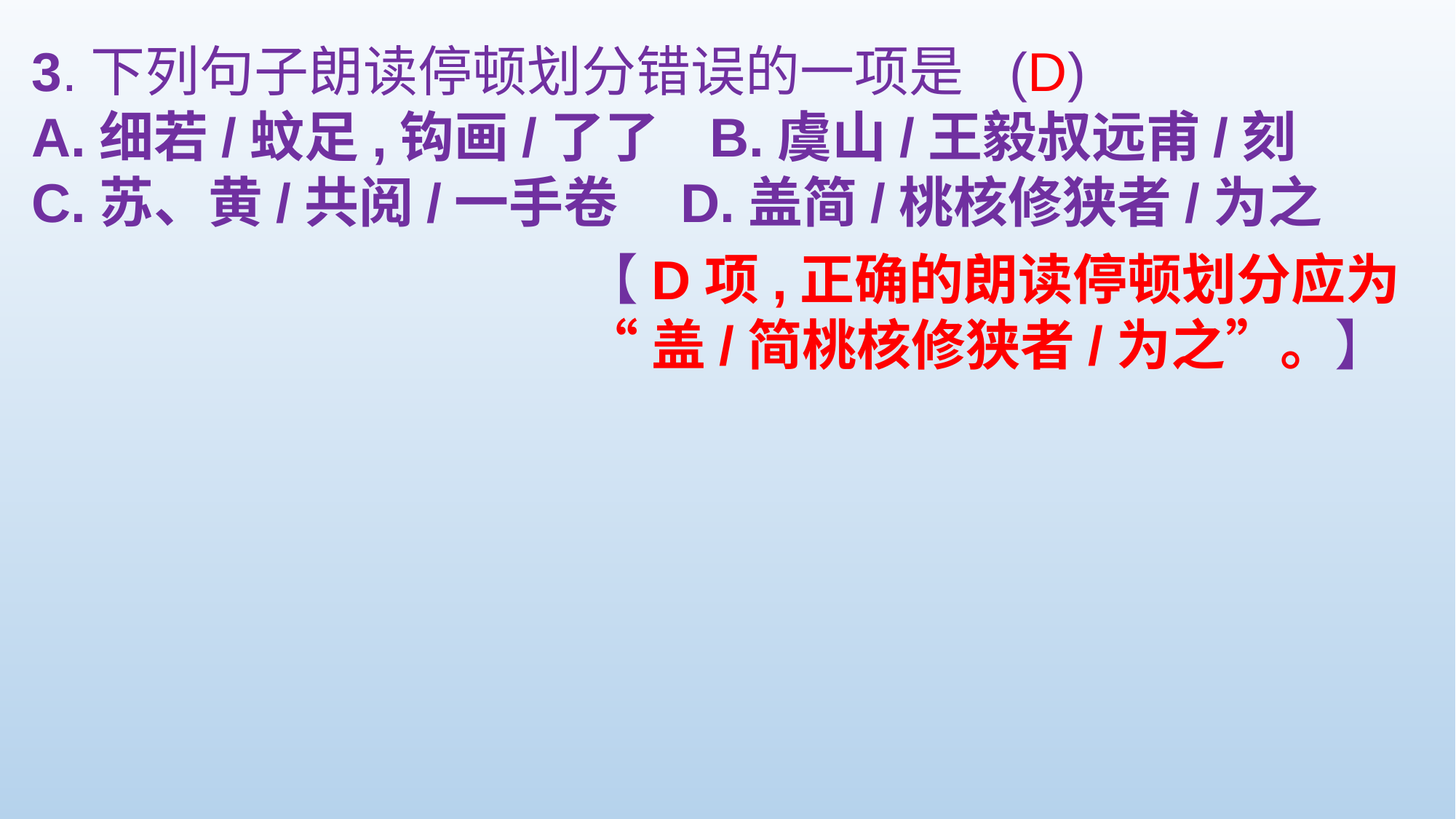

3.下列句子朗读停顿划分错误的一项是
A.细若/蚊足,钩画/了了   B.虞山/王毅叔远甫/刻
C.苏、黄/共阅/一手卷    D.盖简/桃核修狭者/为之

(D)
【D项,正确的朗读停顿划分应为
“盖/简桃核修狭者/为之”。】